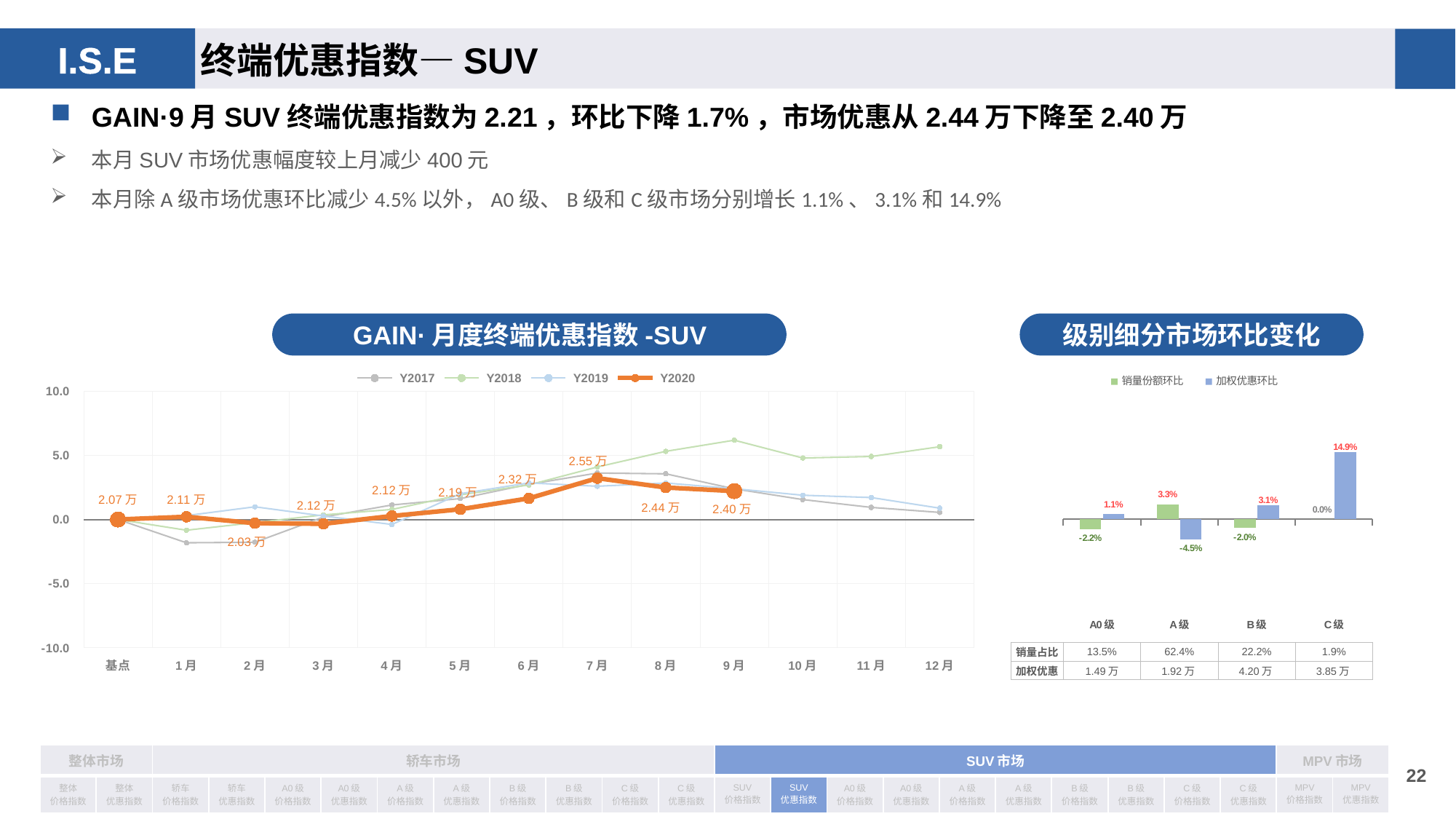

终端优惠指数—SUV
GAIN·9月SUV终端优惠指数为2.21，环比下降1.7%，市场优惠从2.44万下降至2.40万
本月SUV市场优惠幅度较上月减少400元
本月除A级市场优惠环比减少4.5%以外，A0级、B级和C级市场分别增长1.1%、3.1%和14.9%
GAIN·月度终端优惠指数-SUV

级别细分市场环比变化

### Chart

| Category |  Y2017  |  Y2018  |  Y2019  |  Y2020  |
|---|---|---|---|---|
| 基点 | 0.0 | 0.0 | 0.0 | 0.0 |
| 1月 | -1.82 | -0.84 | 0.3 | 0.21 |
| 2月 | -1.78 | -0.24 | 0.99 | -0.29 |
| 3月 | 0.19 | 0.36 | 0.27 | -0.34 |
| 4月 | 1.13 | 0.78 | -0.39 | 0.270205886078874 |
| 5月 | 1.63 | 1.92 | 2.01 | 0.7961899595368034 |
| 6月 | 2.74 | 2.69 | 2.85 | 1.6438403754561095 |
| 7月 | 3.62 | 4.09 | 2.59 | 3.22 |
| 8月 | 3.56 | 5.31 | 2.84 | 2.49 |
| 9月 | 2.39 | 6.18 | 2.4 | 2.21 |
| 10月 | 1.55 | 4.79 | 1.89 | None |
| 11月 | 0.94 | 4.91 | 1.71 | None |
| 12月 | 0.55 | 5.67 | 0.88 | None |

### Chart

| Category | 销量份额环比 | 加权优惠环比 |
|---|---|---|
| A0级 | -0.022 | 0.011 |
| A级 | 0.033 | -0.045 |
| B级 | -0.02 | 0.031 |
| C级 | 0.0 | 0.149 |
| 销量占比 | 13.5% | 62.4% | 22.2% | 1.9% |
| --- | --- | --- | --- | --- |
| 加权优惠 | 1.49万 | 1.92万 | 4.20万 | 3.85万 |
| 整体市场 |  | 轿车市场 |  |  |  |  |  |  |  |  |  | SUV市场 |  |  |  |  |  |  |  |  |  | MPV市场 |  |
| --- | --- | --- | --- | --- | --- | --- | --- | --- | --- | --- | --- | --- | --- | --- | --- | --- | --- | --- | --- | --- | --- | --- | --- |
| 整体 价格指数 | 整体 优惠指数 | 轿车 价格指数 | 轿车 优惠指数 | A0级 价格指数 | A0级 优惠指数 | A级 价格指数 | A级 优惠指数 | B级 价格指数 | B级 优惠指数 | C级 价格指数 | C级 优惠指数 | SUV 价格指数 | SUV 优惠指数 | A0级 价格指数 | A0级 优惠指数 | A级 价格指数 | A级 优惠指数 | B级 价格指数 | B级 优惠指数 | C级 价格指数 | C级 优惠指数 | MPV 价格指数 | MPV 优惠指数 |
22